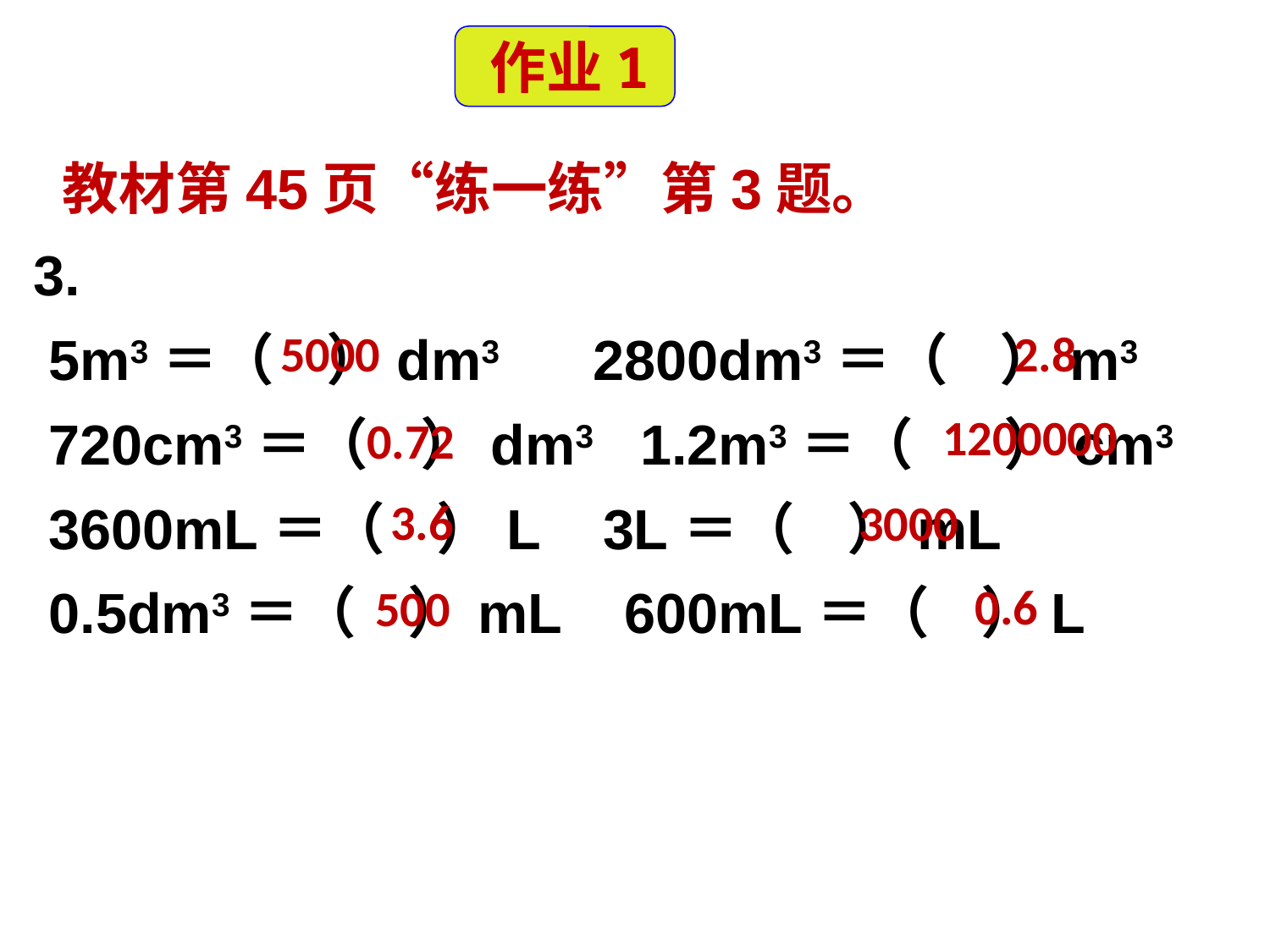

作业1
    教材第45页“练一练”第3题。

 3.
  5m3＝（    ）dm3      2800dm3＝（    ）m3
  720cm3＝（    ）dm3   1.2m3＝（       ）cm3
  3600mL＝（    ）L    3L＝（    ）mL
  0.5dm3＝（    ）mL    600mL＝（    ）L
5000
2.8
1200000
0.72
3.6
3000
0.6
500